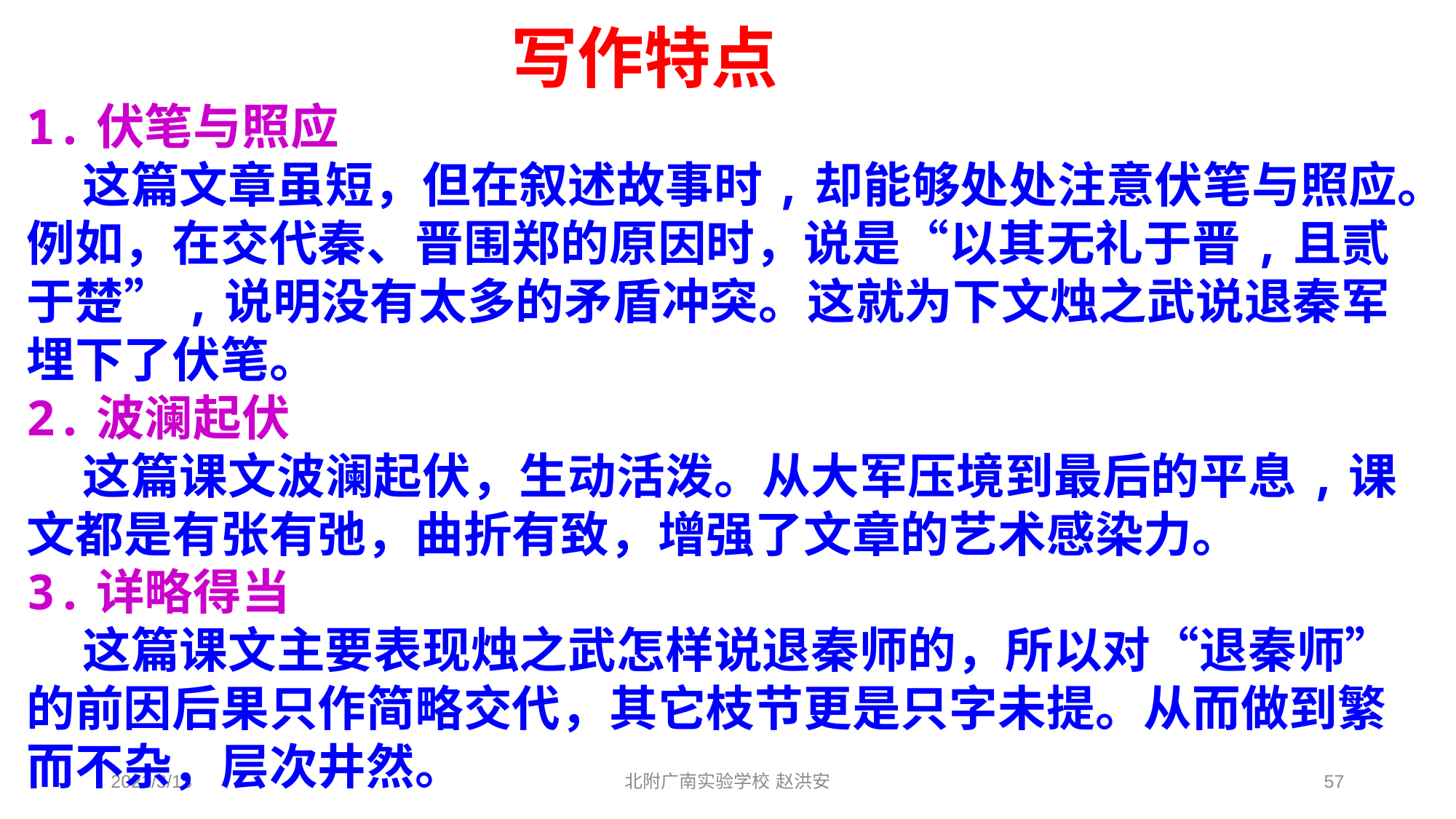

写作特点
1.伏笔与照应
    这篇文章虽短，但在叙述故事时,却能够处处注意伏笔与照应。例如，在交代秦、晋围郑的原因时，说是“以其无礼于晋,且贰于楚”,说明没有太多的矛盾冲突。这就为下文烛之武说退秦军埋下了伏笔。
2.波澜起伏
    这篇课文波澜起伏，生动活泼。从大军压境到最后的平息,课文都是有张有弛，曲折有致，增强了文章的艺术感染力。
3.详略得当
    这篇课文主要表现烛之武怎样说退秦师的，所以对“退秦师”的前因后果只作简略交代，其它枝节更是只字未提。从而做到繁而不杂，层次井然。
2021/3/13
北附广南实验学校 赵洪安
57